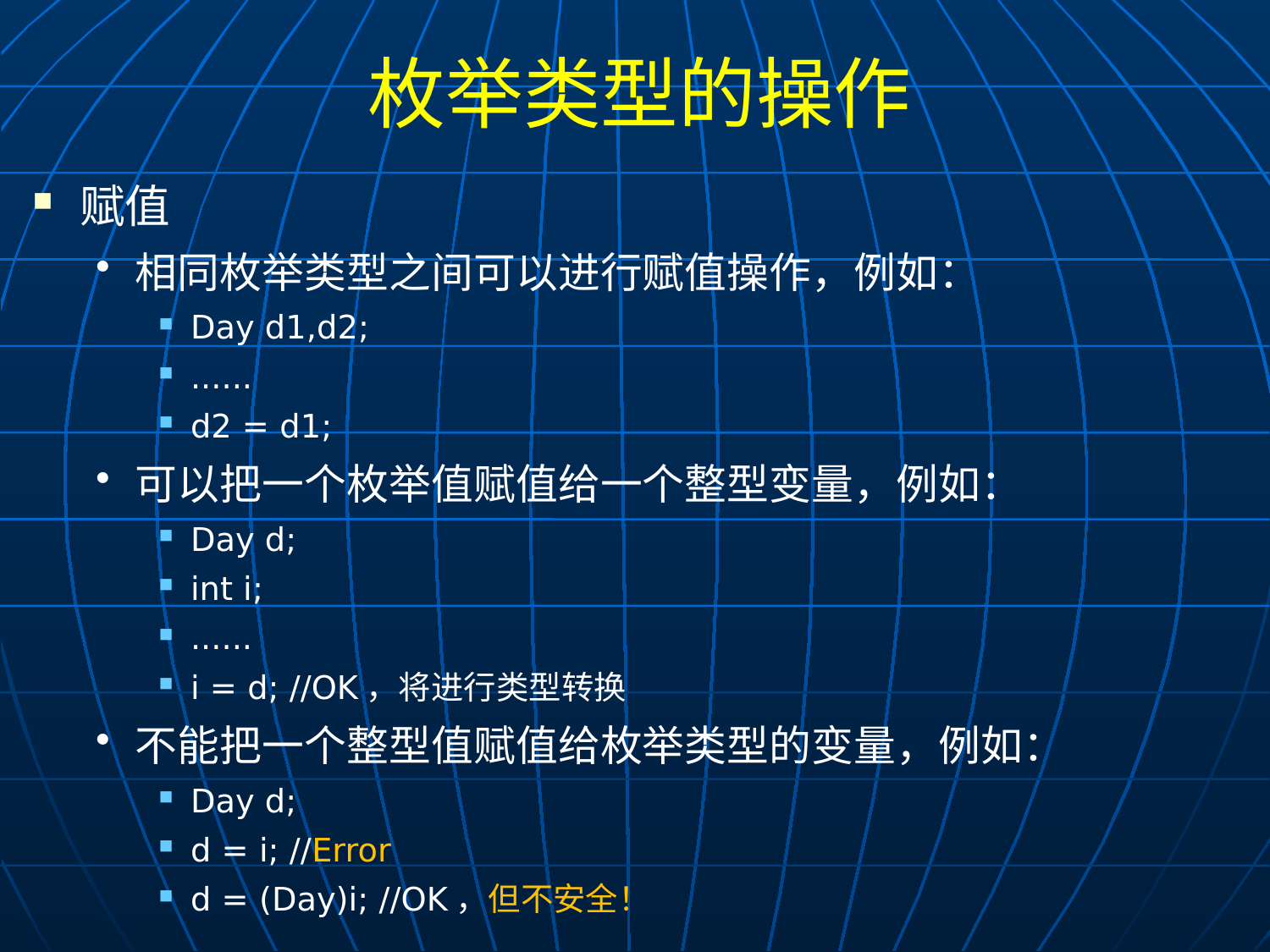

# 枚举类型的操作
赋值
相同枚举类型之间可以进行赋值操作，例如：
Day d1,d2;
......
d2 = d1;
可以把一个枚举值赋值给一个整型变量，例如：
Day d;
int i;
......
i = d; //OK，将进行类型转换
不能把一个整型值赋值给枚举类型的变量，例如：
Day d;
d = i; //Error
d = (Day)i; //OK，但不安全！